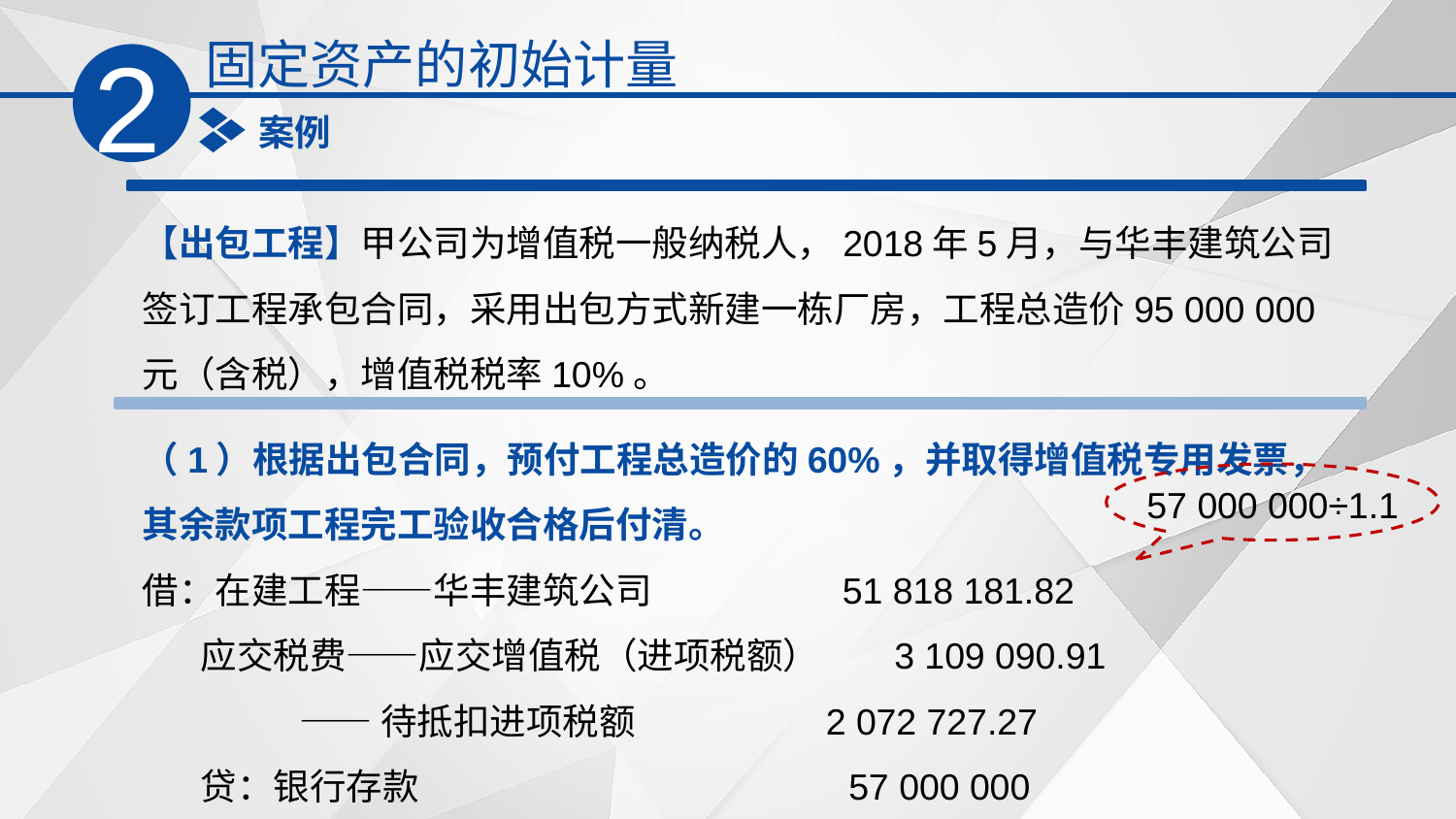

固定资产的初始计量
2

案例

【出包工程】甲公司为增值税一般纳税人，2018年5月，与华丰建筑公司签订工程承包合同，采用出包方式新建一栋厂房，工程总造价95 000 000元（含税），增值税税率10%。

（1）根据出包合同，预付工程总造价的60%，并取得增值税专用发票，其余款项工程完工验收合格后付清。
借：在建工程——华丰建筑公司                      51 818 181.82
      应交税费——应交增值税（进项税额）        3 109 090.91
                   ——待抵扣进项税额                      2 072 727.27
      贷：银行存款                                                   57 000 000

57 000 000÷1.1